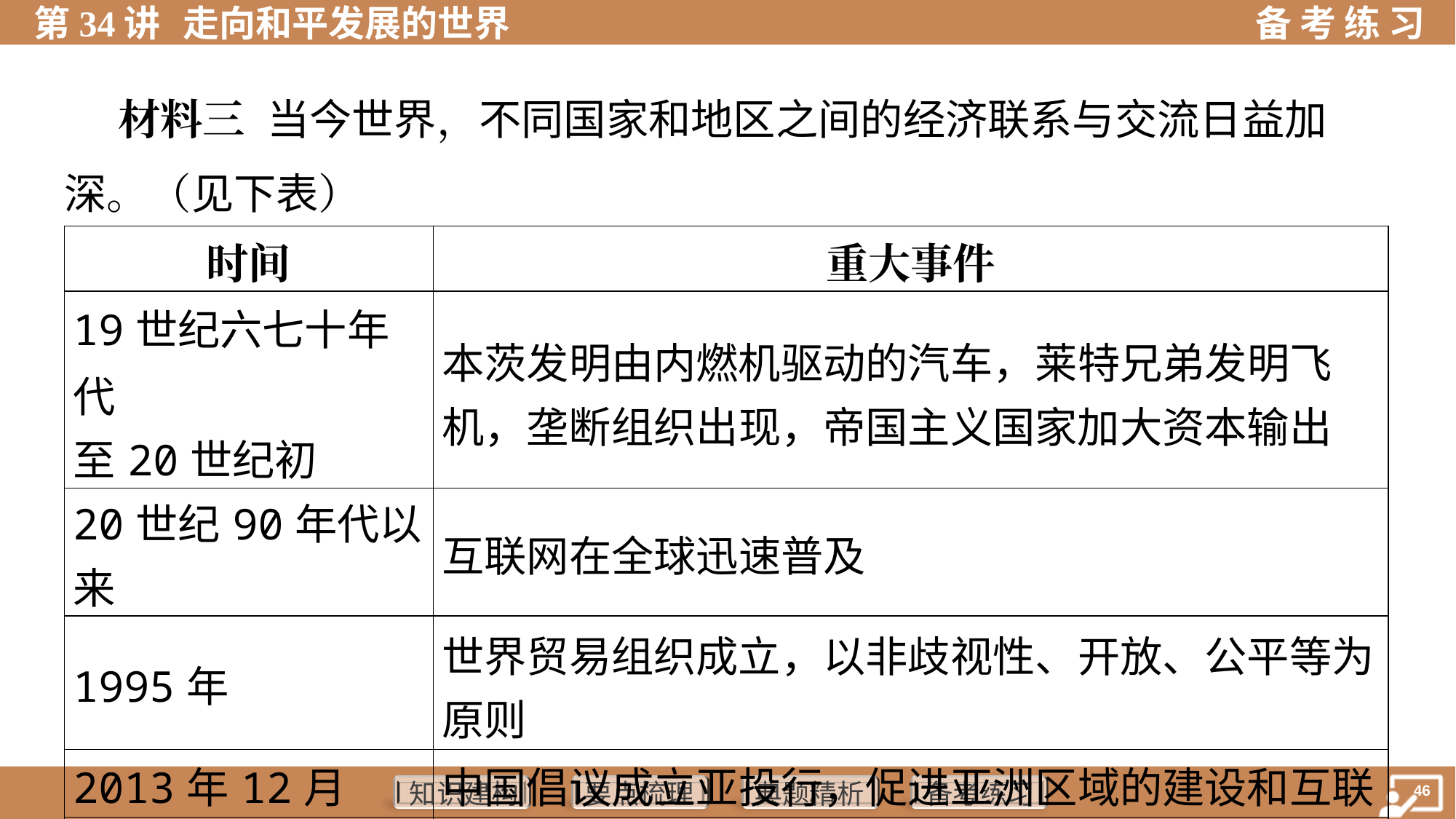

材料三  当今世界，不同国家和地区之间的经济联系与交流日益加
深。（见下表）
| 时间 | 重大事件 |
| --- | --- |
| 19世纪六七十年代 至20世纪初 | 本茨发明由内燃机驱动的汽车，莱特兄弟发明飞 机，垄断组织出现，帝国主义国家加大资本输出 |
| 20世纪90年代以来 | 互联网在全球迅速普及 |
| 1995年 | 世界贸易组织成立，以非歧视性、开放、公平等为 原则 |
| 2013年12月 | 中国倡议成立亚投行，促进亚洲区域的建设和互联 |
| 2019—2022年 | 一些公司在网络平台开辟直播“云展台”销售商品 |